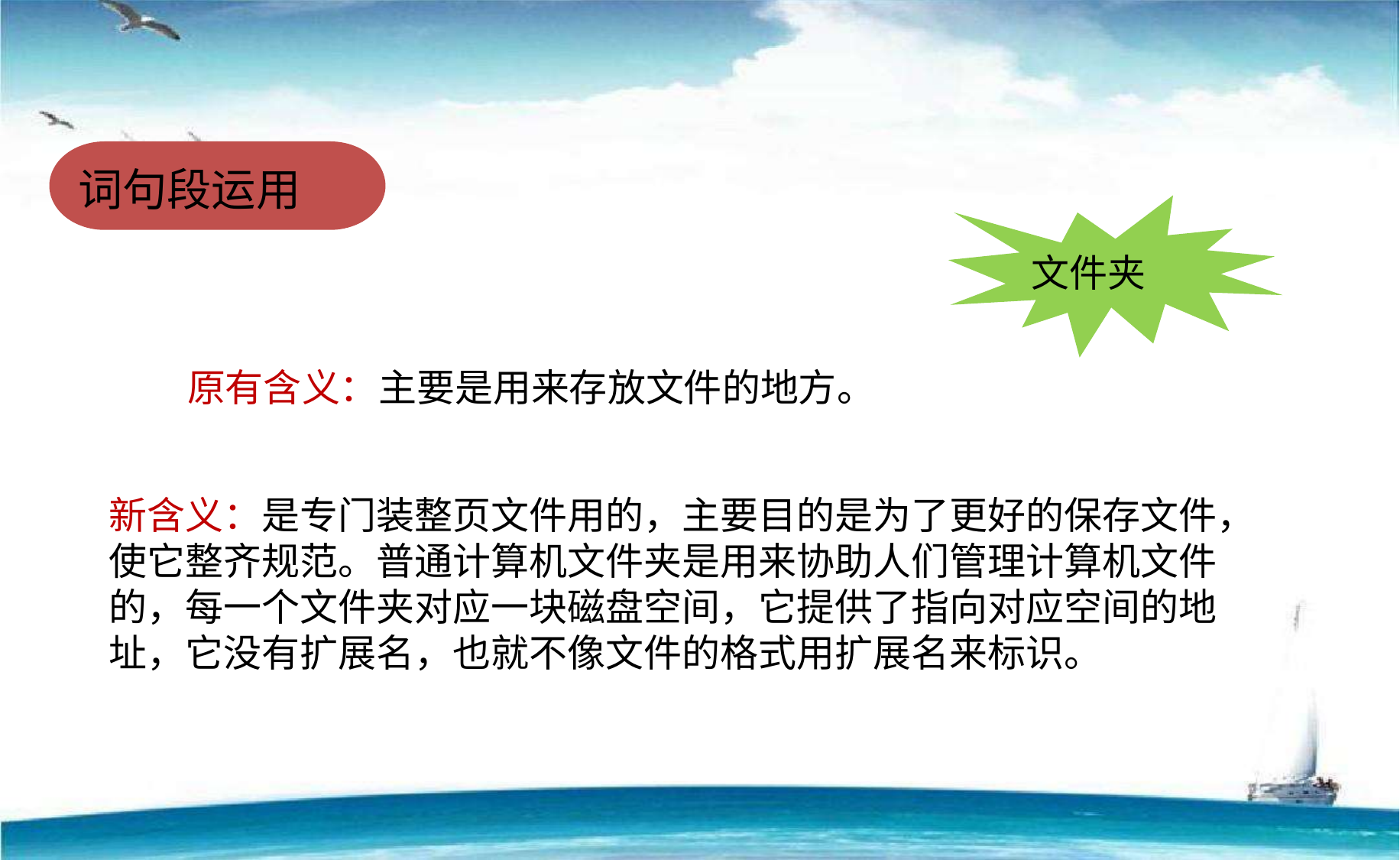

词句段运用
文件夹
原有含义：主要是用来存放文件的地方。
新含义：是专门装整页文件用的，主要目的是为了更好的保存文件，使它整齐规范。普通计算机文件夹是用来协助人们管理计算机文件的，每一个文件夹对应一块磁盘空间，它提供了指向对应空间的地址，它没有扩展名，也就不像文件的格式用扩展名来标识。